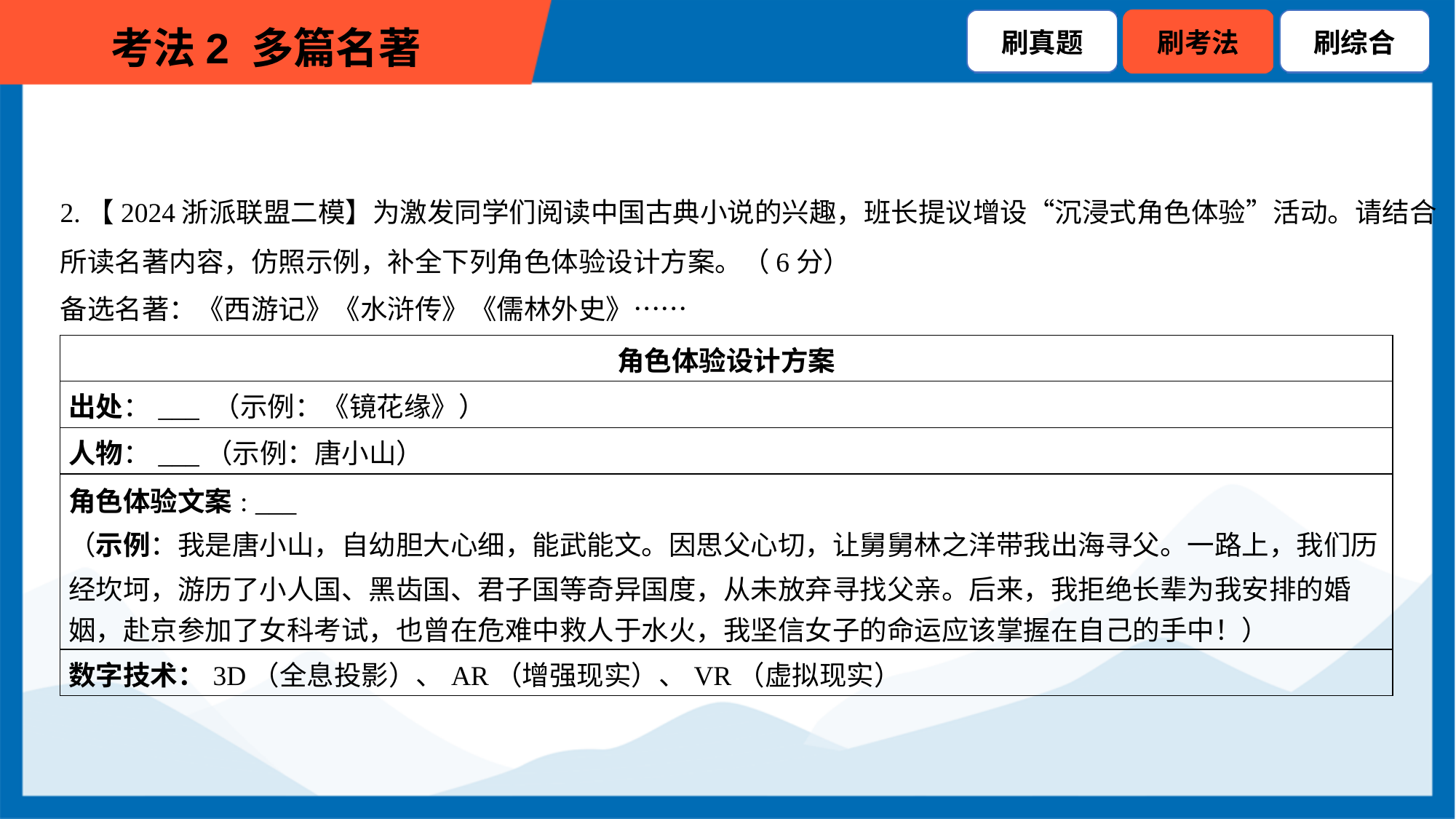

2.【2024浙派联盟二模】为激发同学们阅读中国古典小说的兴趣，班长提议增设“沉浸式角色体验”活动。请结合
所读名著内容，仿照示例，补全下列角色体验设计方案。（6分）
备选名著：《西游记》《水浒传》《儒林外史》……
| 角色体验设计方案 |
| --- |
| 出处：\_\_\_ （示例：《镜花缘》） |
| 人物：\_\_\_（示例：唐小山） |
| 角色体验文案: \_\_\_ （示例：我是唐小山，自幼胆大心细，能武能文。因思父心切，让舅舅林之洋带我出海寻父。一路上，我们历 经坎坷，游历了小人国、黑齿国、君子国等奇异国度，从未放弃寻找父亲。后来，我拒绝长辈为我安排的婚 姻，赴京参加了女科考试，也曾在危难中救人于水火，我坚信女子的命运应该掌握在自己的手中！） |
| 数字技术：3D（全息投影）、AR（增强现实）、VR（虚拟现实） |